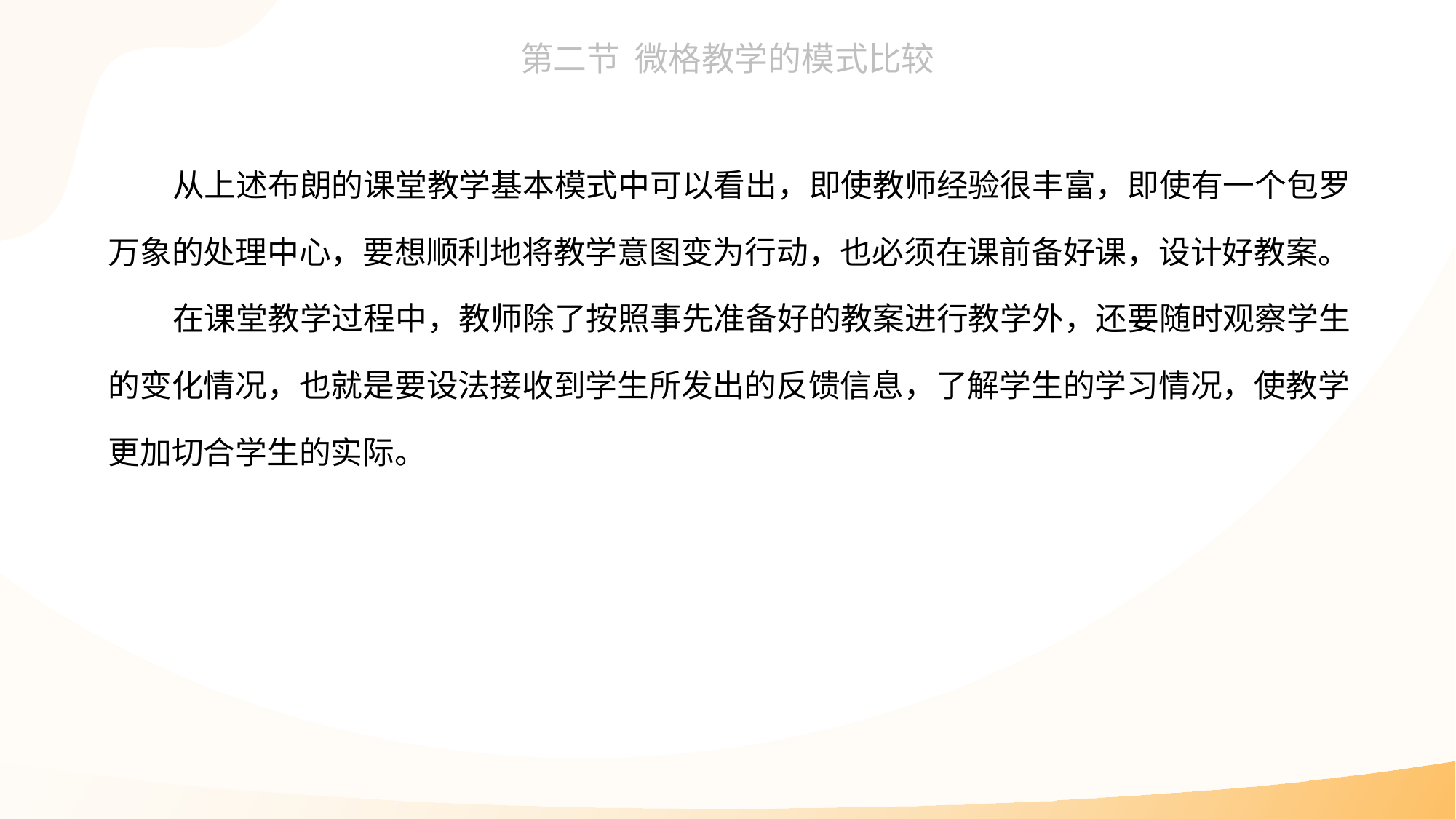

从上述布朗的课堂教学基本模式中可以看出，即使教师经验很丰富，即使有一个包罗万象的处理中心，要想顺利地将教学意图变为行动，也必须在课前备好课，设计好教案。
在课堂教学过程中，教师除了按照事先准备好的教案进行教学外，还要随时观察学生的变化情况，也就是要设法接收到学生所发出的反馈信息，了解学生的学习情况，使教学更加切合学生的实际。